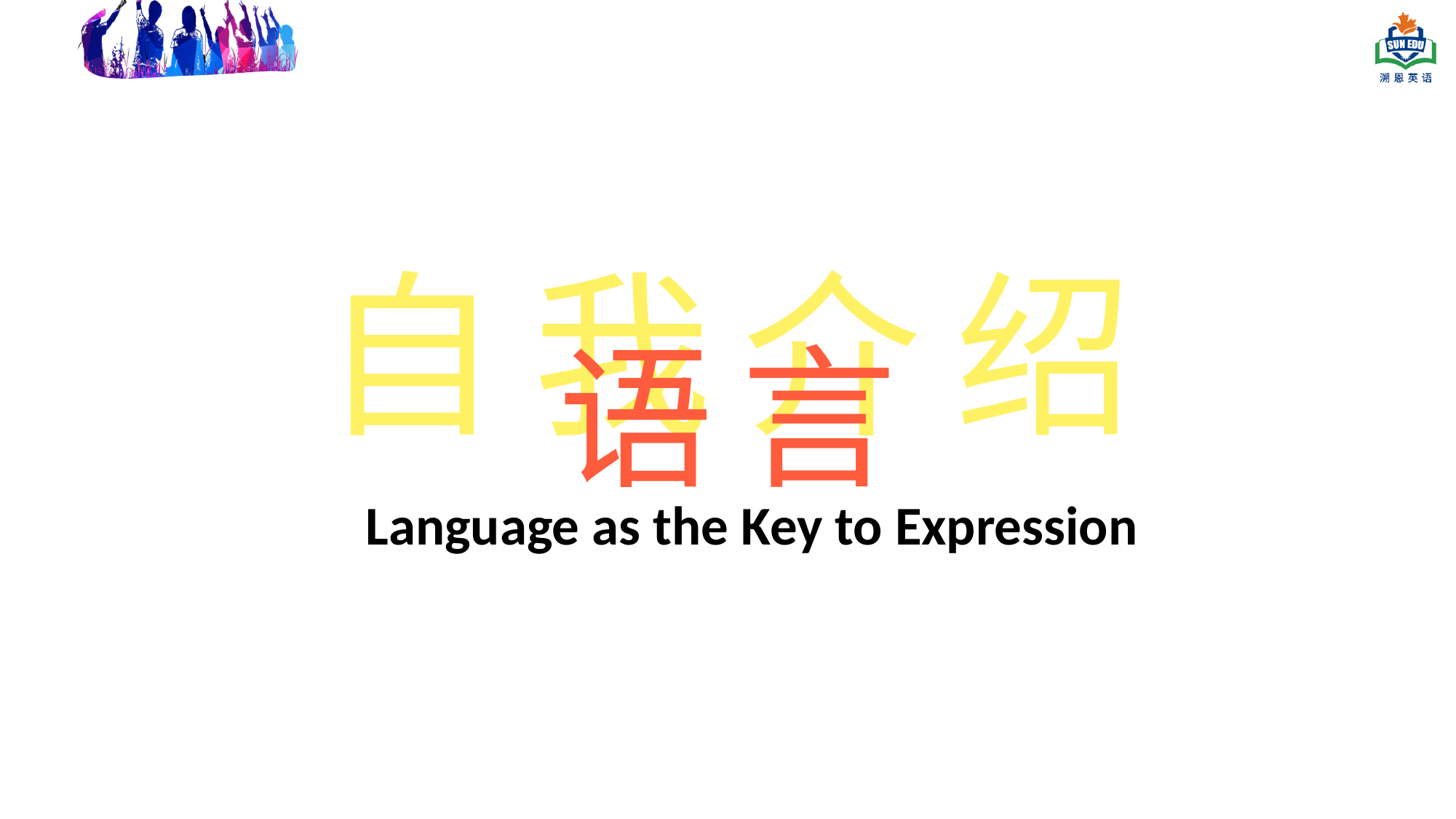

自我介绍

语言

Language as the Key to Expression